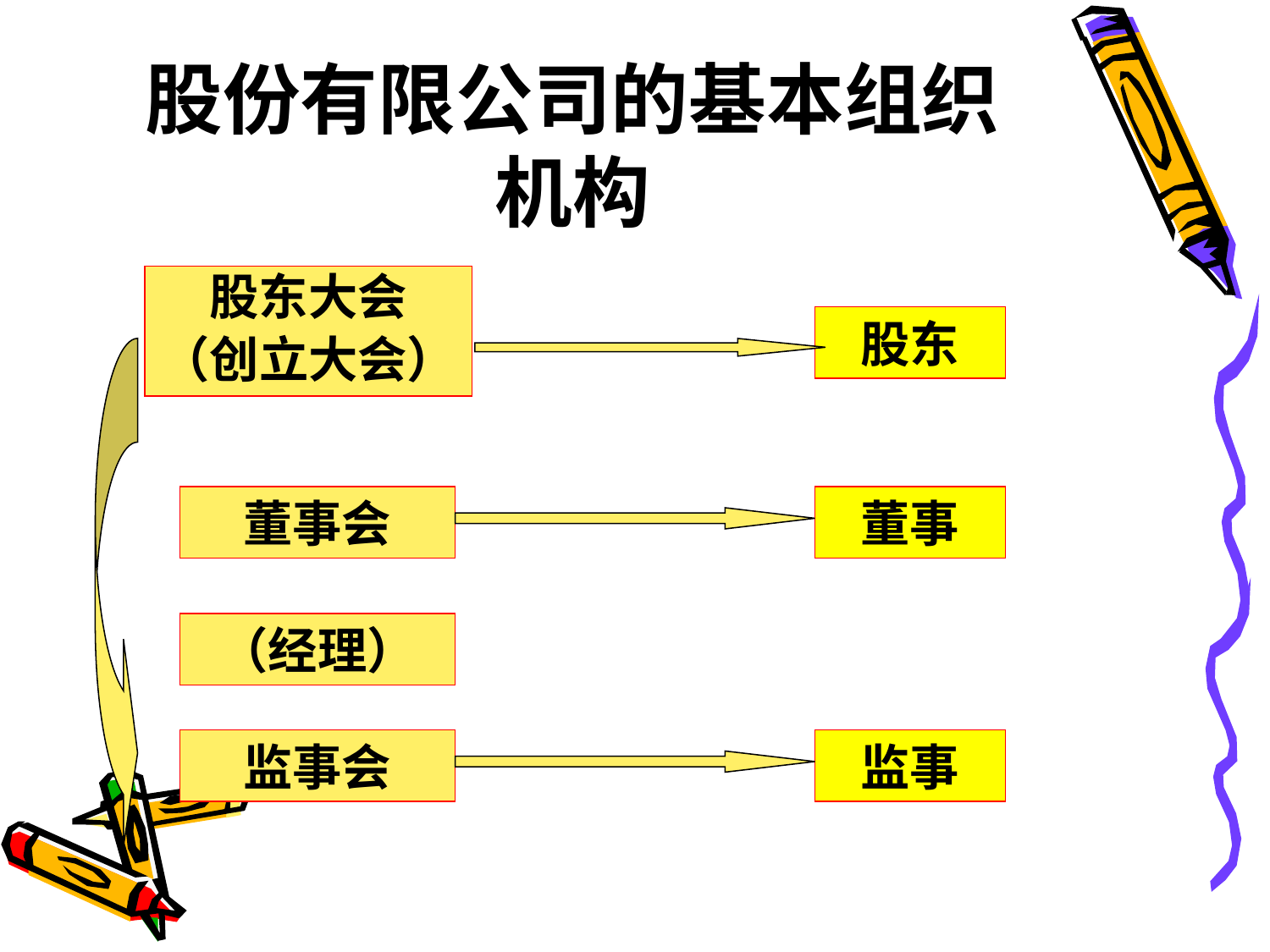

# 股份有限公司的基本组织机构
股东大会
（创立大会）
股东

董事会
董事

（经理）
监事会
监事